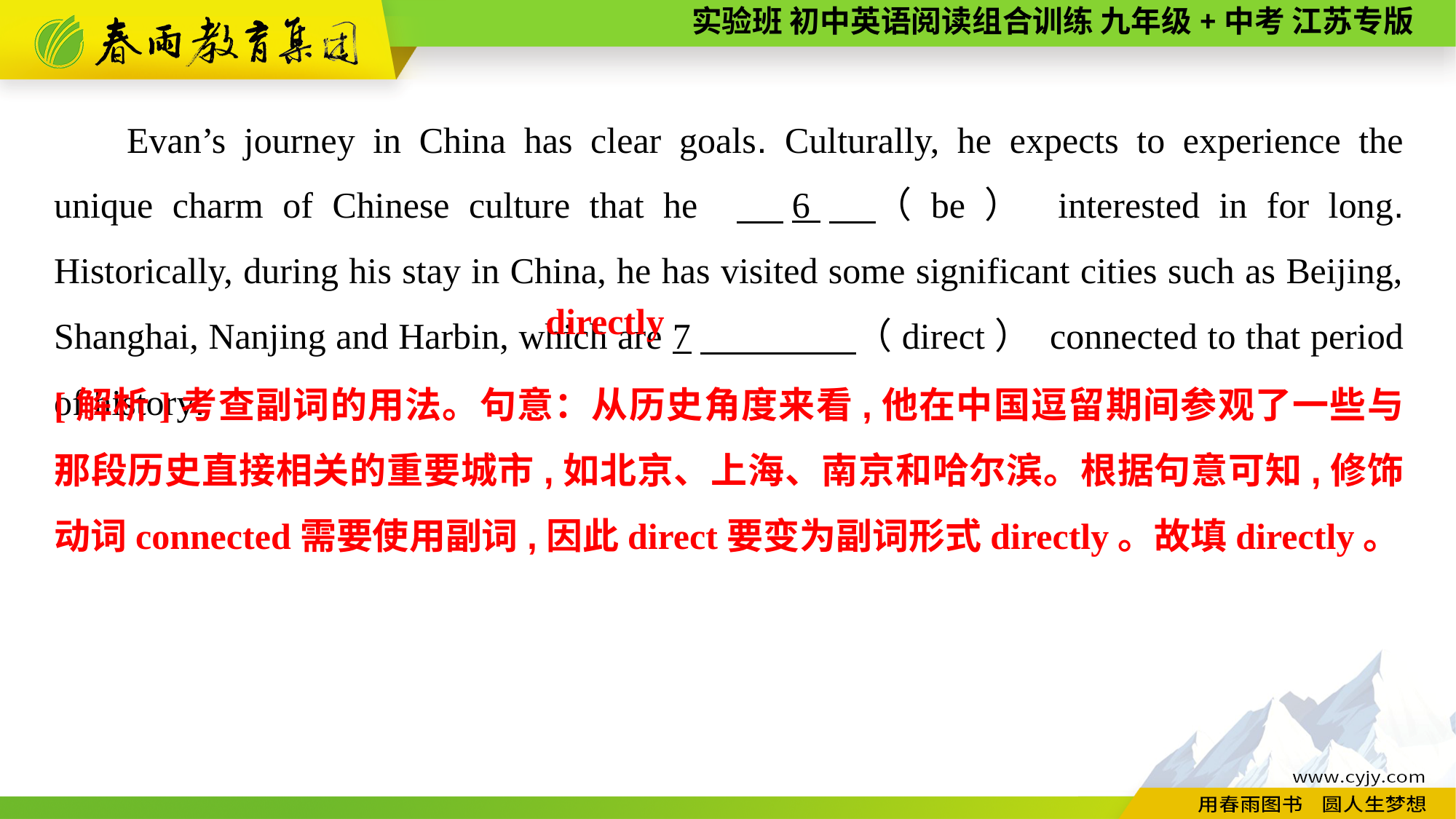

Evan’s journey in China has clear goals. Culturally, he expects to experience the unique charm of Chinese culture that he 　6　（be） interested in for long. Historically, during his stay in China, he has visited some significant cities such as Beijing, Shanghai, Nanjing and Harbin, which are 7　             （direct） connected to that period of history.
directly
[解析]考查副词的用法。句意：从历史角度来看,他在中国逗留期间参观了一些与那段历史直接相关的重要城市,如北京、上海、南京和哈尔滨。根据句意可知,修饰动词connected需要使用副词,因此direct要变为副词形式directly。故填directly。